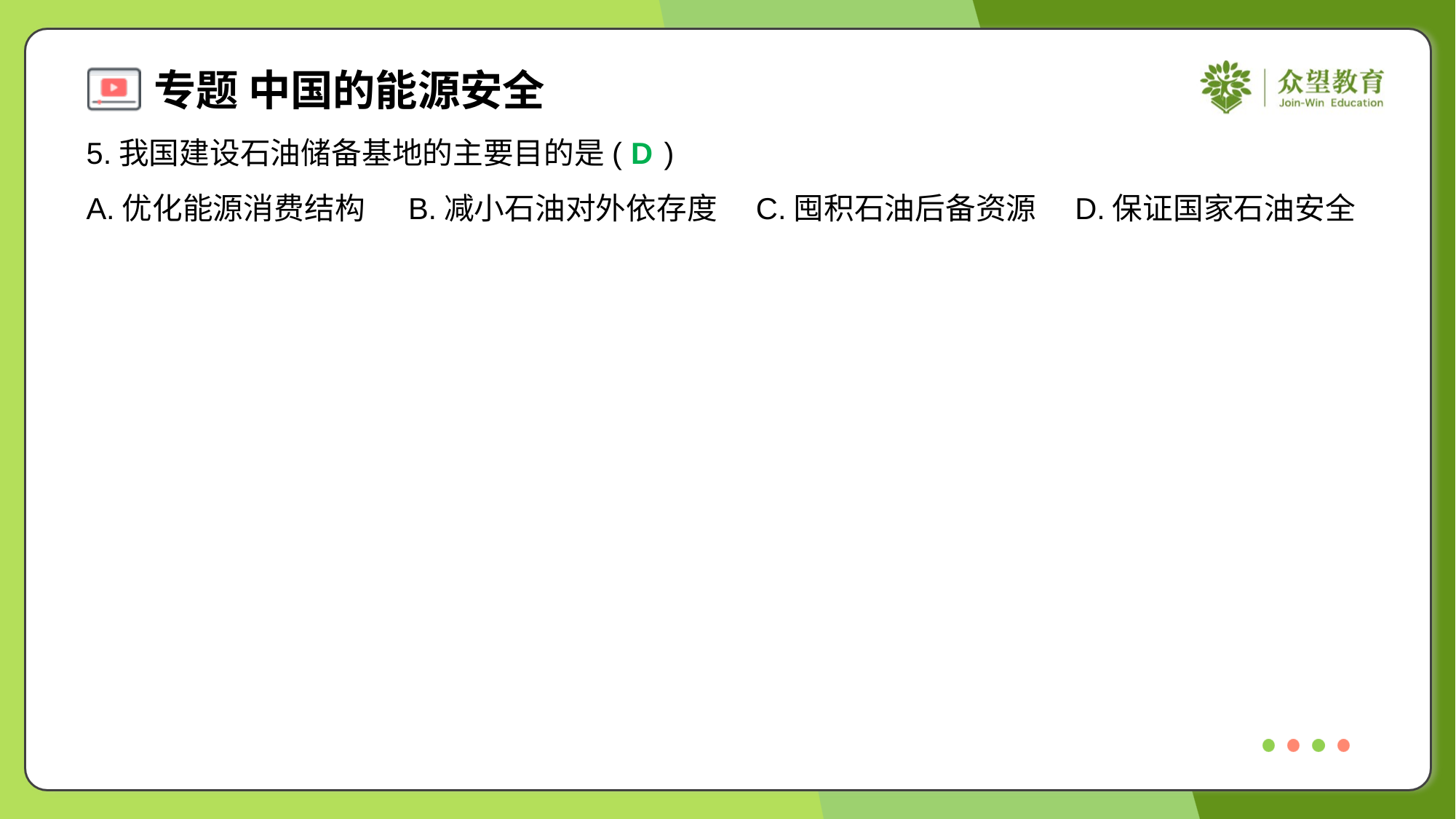

5.我国建设石油储备基地的主要目的是(     )
D
A.优化能源消费结构	B.减小石油对外依存度	C.囤积石油后备资源	D.保证国家石油安全